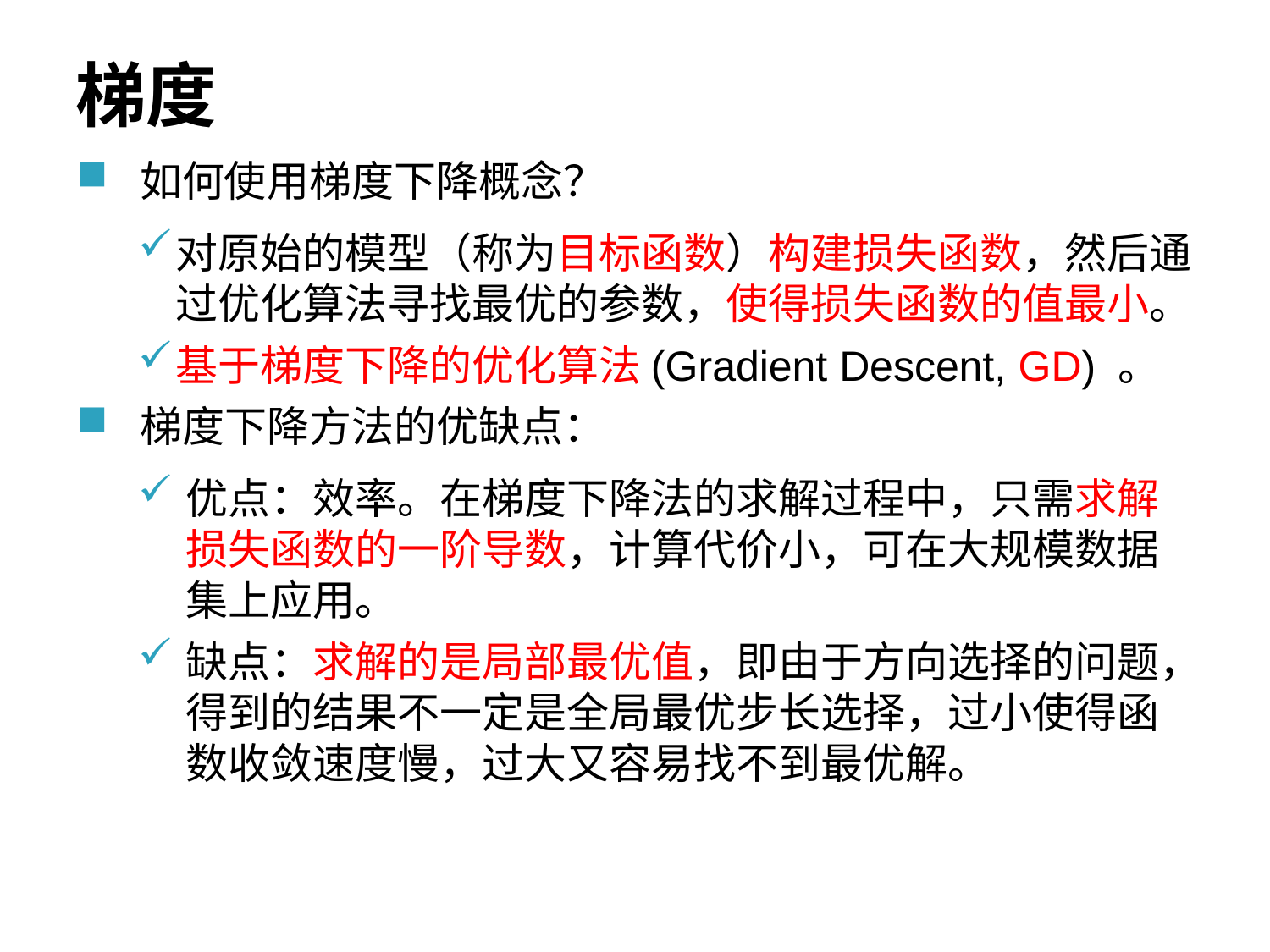

# 梯度
如何使用梯度下降概念？
对原始的模型（称为目标函数）构建损失函数，然后通过优化算法寻找最优的参数，使得损失函数的值最小。
基于梯度下降的优化算法(Gradient Descent, GD) 。
梯度下降方法的优缺点：
优点：效率。在梯度下降法的求解过程中，只需求解损失函数的一阶导数，计算代价小，可在大规模数据集上应用。
缺点：求解的是局部最优值，即由于方向选择的问题，得到的结果不一定是全局最优步长选择，过小使得函数收敛速度慢，过大又容易找不到最优解。